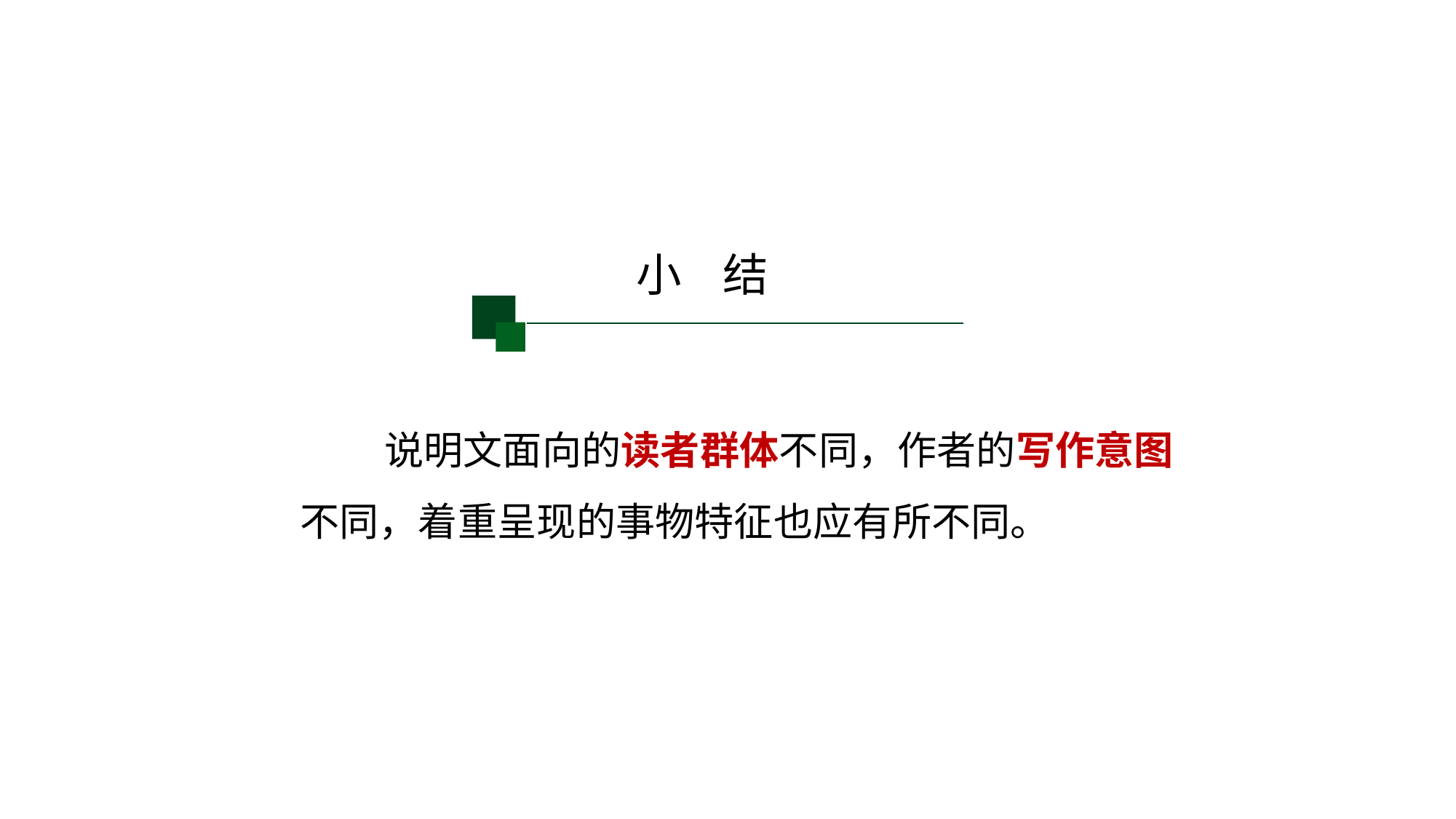

小    结

    说明文面向的读者群体不同，作者的写作意图不同，着重呈现的事物特征也应有所不同。